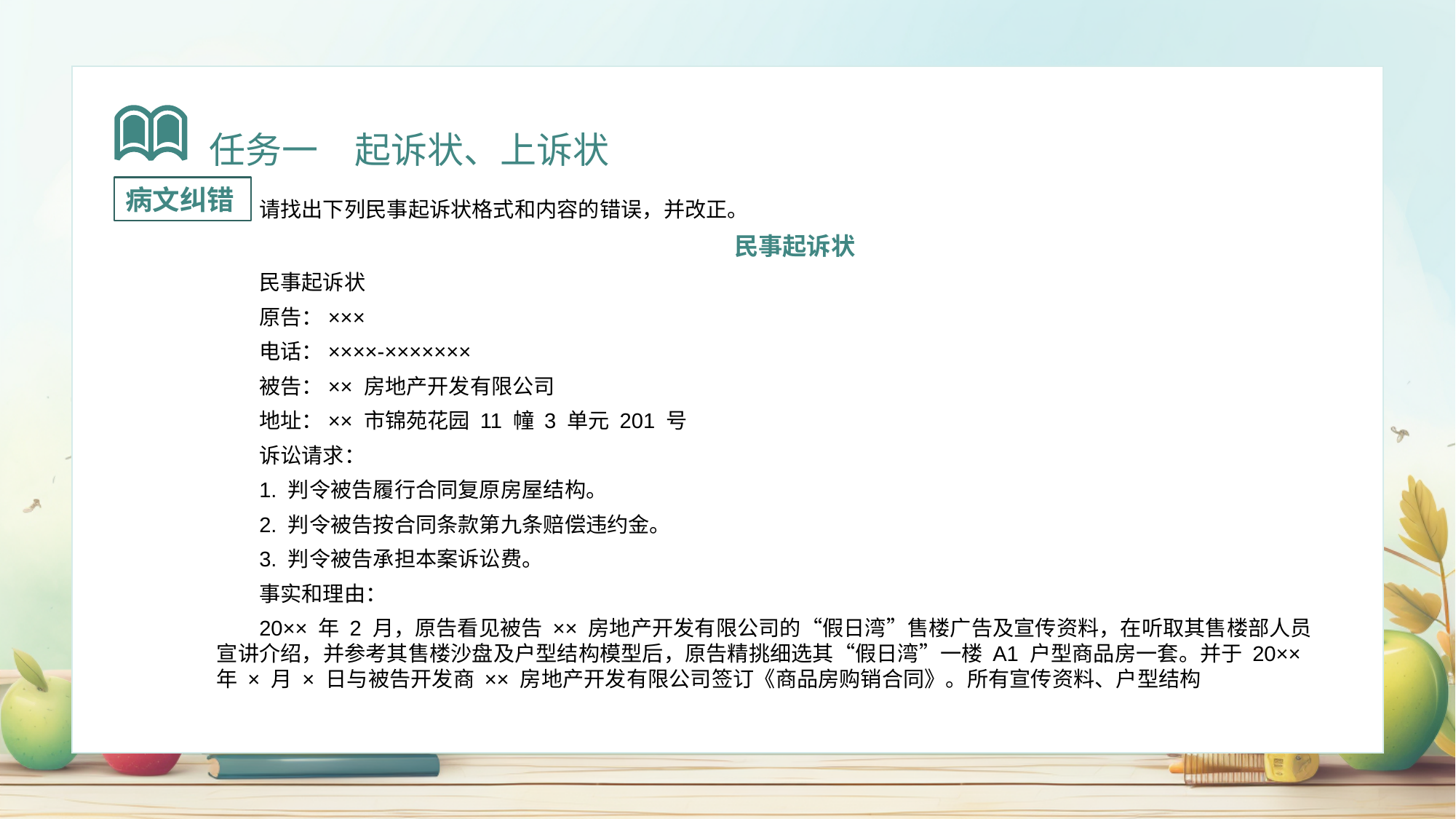

任务一　起诉状、上诉状

病文纠错
请找出下列民事起诉状格式和内容的错误，并改正。
民事起诉状
民事起诉状
原告：×××
电话：××××-×××××××
被告：×× 房地产开发有限公司
地址：×× 市锦苑花园 11 幢 3 单元 201 号
诉讼请求：
1. 判令被告履行合同复原房屋结构。
2. 判令被告按合同条款第九条赔偿违约金。
3. 判令被告承担本案诉讼费。
事实和理由：
20×× 年 2 月，原告看见被告 ×× 房地产开发有限公司的“假日湾”售楼广告及宣传资料，在听取其售楼部人员宣讲介绍，并参考其售楼沙盘及户型结构模型后，原告精挑细选其“假日湾”一楼 A1 户型商品房一套。并于 20×× 年 × 月 × 日与被告开发商 ×× 房地产开发有限公司签订《商品房购销合同》。所有宣传资料、户型结构